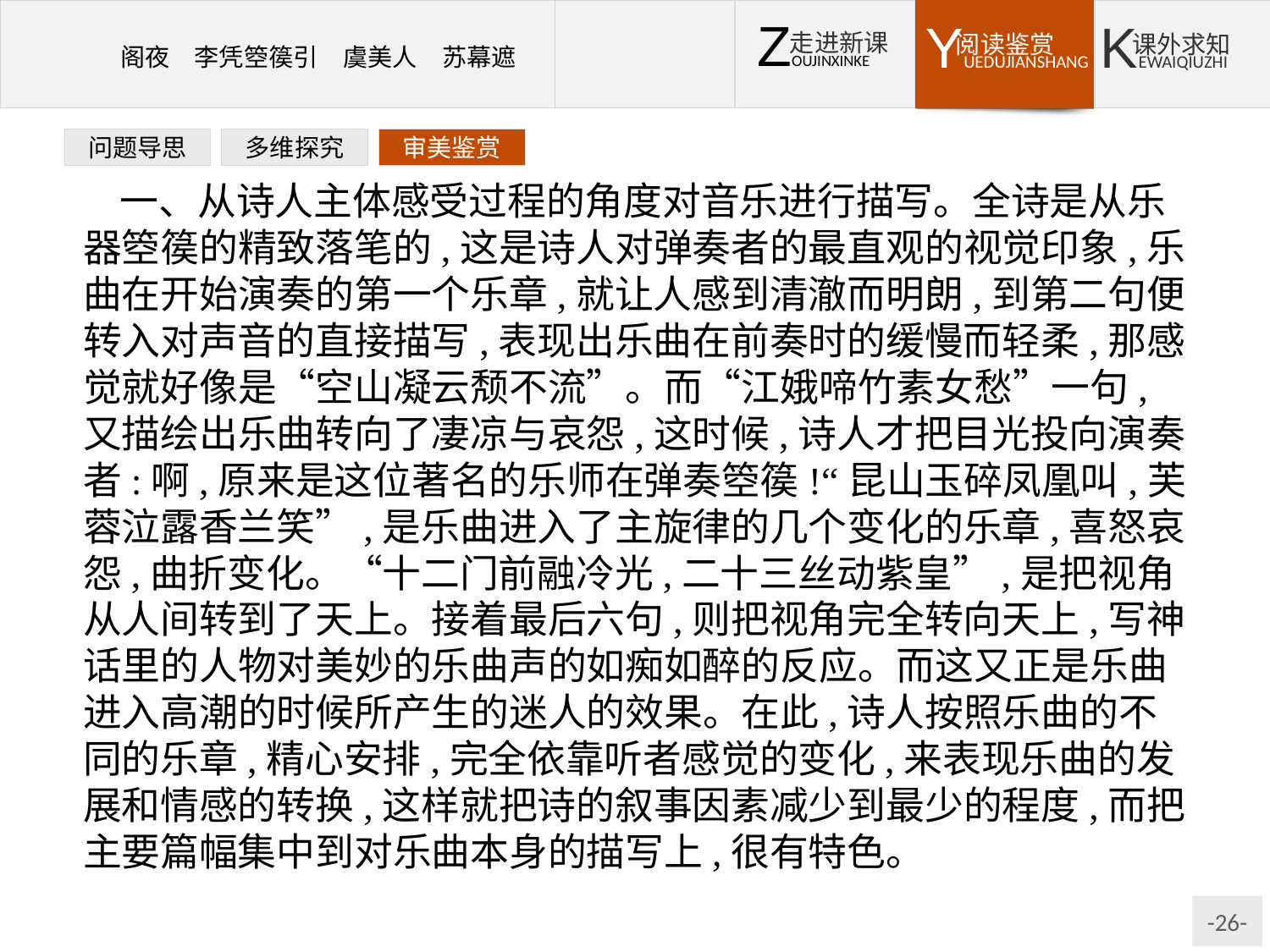

问题导思
多维探究
审美鉴赏
一、从诗人主体感受过程的角度对音乐进行描写。全诗是从乐器箜篌的精致落笔的,这是诗人对弹奏者的最直观的视觉印象,乐曲在开始演奏的第一个乐章,就让人感到清澈而明朗,到第二句便转入对声音的直接描写,表现出乐曲在前奏时的缓慢而轻柔,那感觉就好像是“空山凝云颓不流”。而“江娥啼竹素女愁”一句,又描绘出乐曲转向了凄凉与哀怨,这时候,诗人才把目光投向演奏者:啊,原来是这位著名的乐师在弹奏箜篌!“昆山玉碎凤凰叫,芙蓉泣露香兰笑”,是乐曲进入了主旋律的几个变化的乐章,喜怒哀怨,曲折变化。“十二门前融冷光,二十三丝动紫皇”,是把视角从人间转到了天上。接着最后六句,则把视角完全转向天上,写神话里的人物对美妙的乐曲声的如痴如醉的反应。而这又正是乐曲进入高潮的时候所产生的迷人的效果。在此,诗人按照乐曲的不同的乐章,精心安排,完全依靠听者感觉的变化,来表现乐曲的发展和情感的转换,这样就把诗的叙事因素减少到最少的程度,而把主要篇幅集中到对乐曲本身的描写上,很有特色。